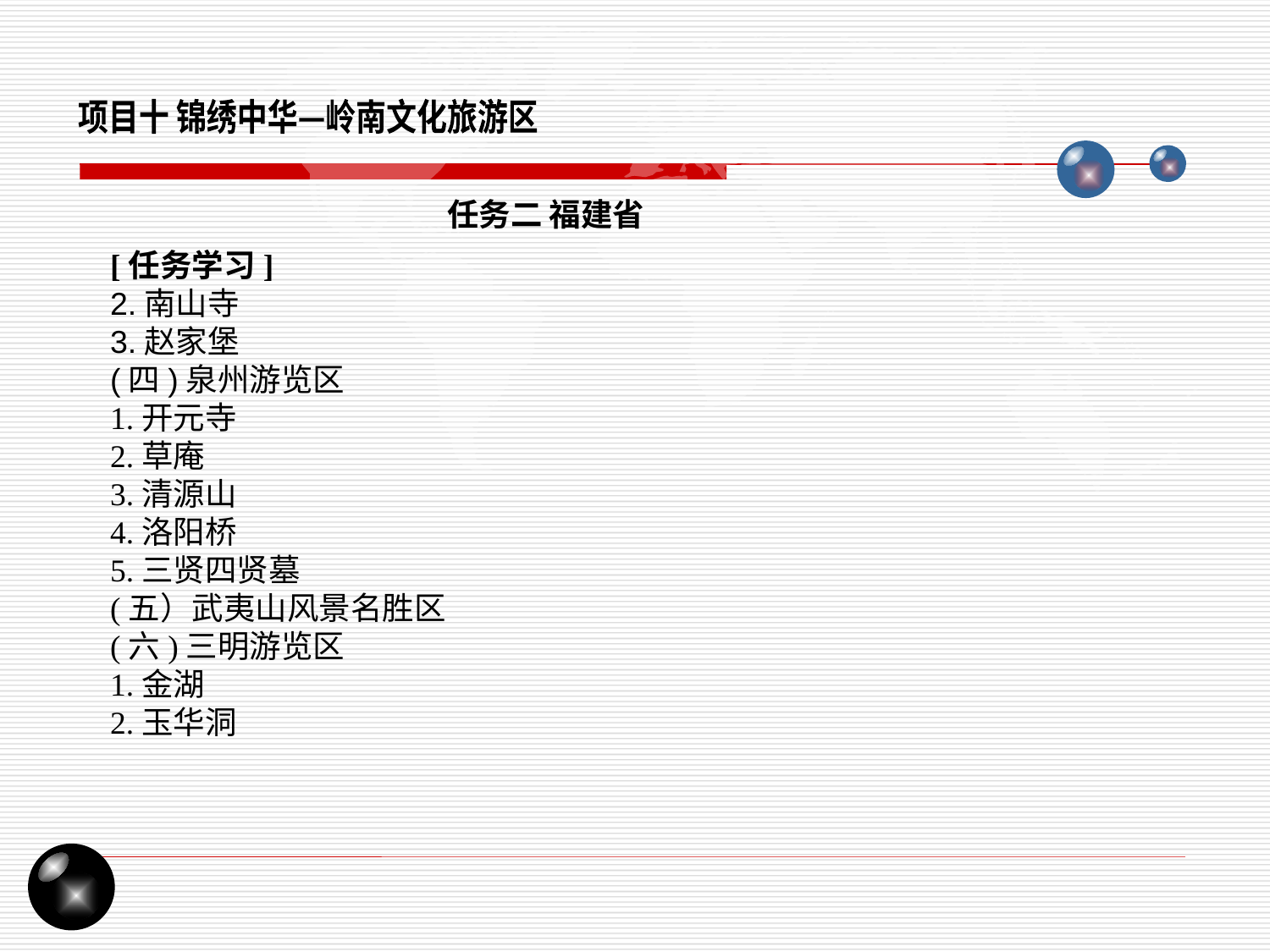

项目十 锦绣中华—岭南文化旅游区
任务二 福建省
[任务学习]
2.南山寺
3.赵家堡
(四)泉州游览区
1.开元寺
2.草庵
3.清源山
4.洛阳桥
5.三贤四贤墓
(五）武夷山风景名胜区
(六)三明游览区
1.金湖
2.玉华洞